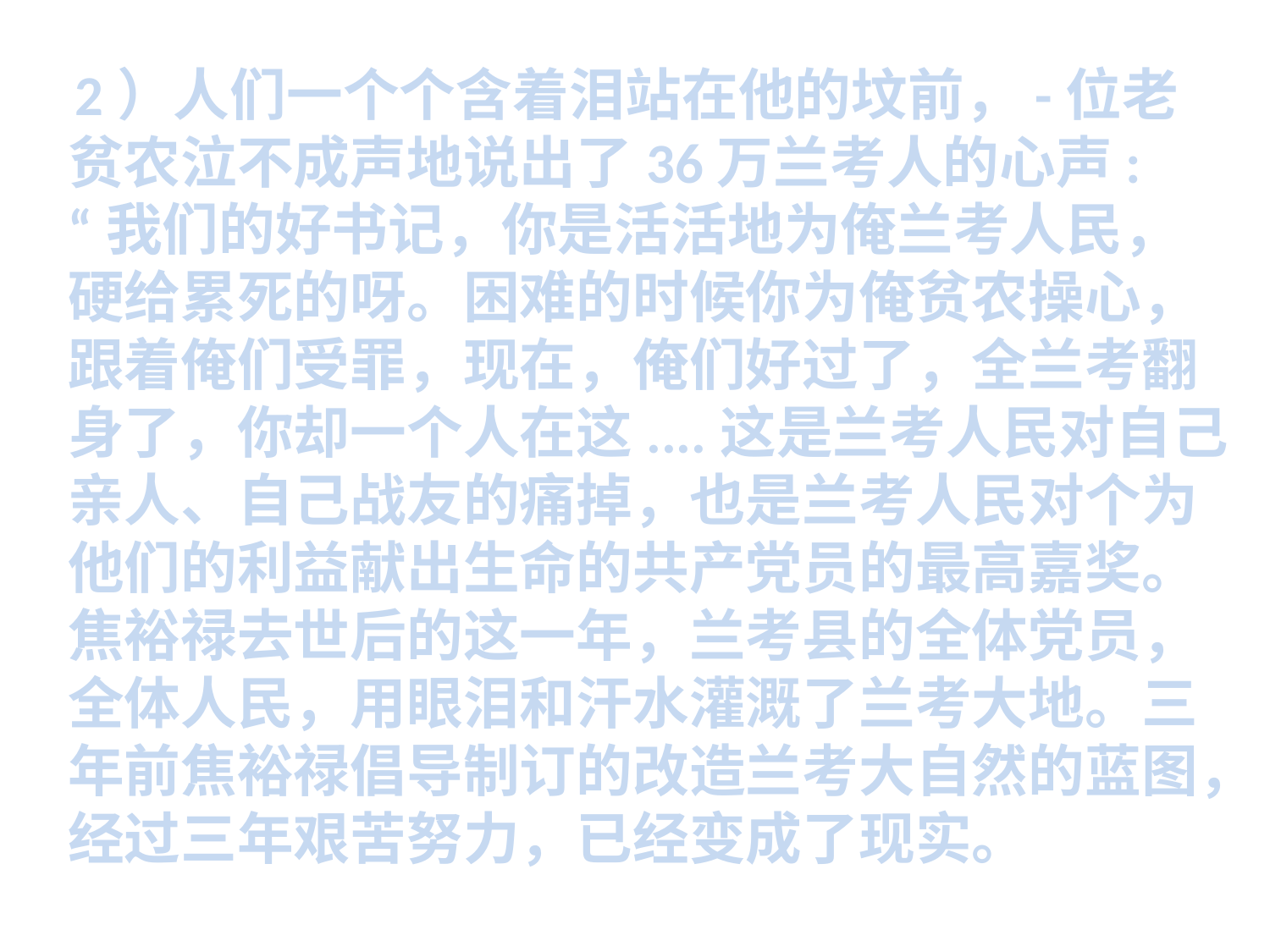

2）人们一个个含着泪站在他的坟前，-位老贫农泣不成声地说出了36万兰考人的心声: “我们的好书记，你是活活地为俺兰考人民，硬给累死的呀。困难的时候你为俺贫农操心，跟着俺们受罪，现在，俺们好过了，全兰考翻身了，你却一个人在这....这是兰考人民对自己亲人、自己战友的痛掉，也是兰考人民对个为他们的利益献出生命的共产党员的最高嘉奖。焦裕禄去世后的这一年，兰考县的全体党员，全体人民，用眼泪和汗水灌溉了兰考大地。三年前焦裕禄倡导制订的改造兰考大自然的蓝图，经过三年艰苦努力，已经变成了现实。